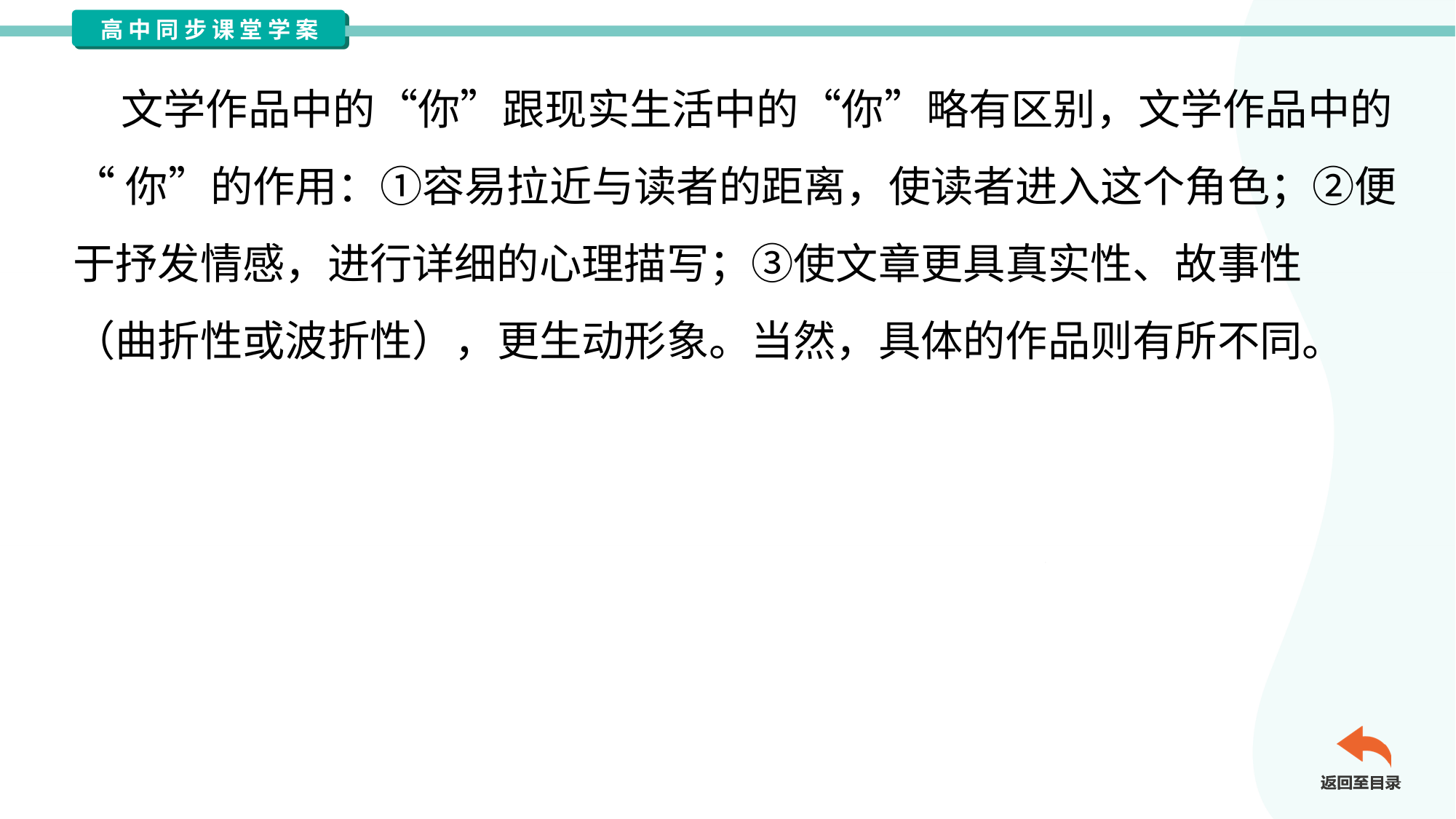

文学作品中的“你”跟现实生活中的“你”略有区别，文学作品中的
“你”的作用：①容易拉近与读者的距离，使读者进入这个角色；②便
于抒发情感，进行详细的心理描写；③使文章更具真实性、故事性
（曲折性或波折性），更生动形象。当然，具体的作品则有所不同。